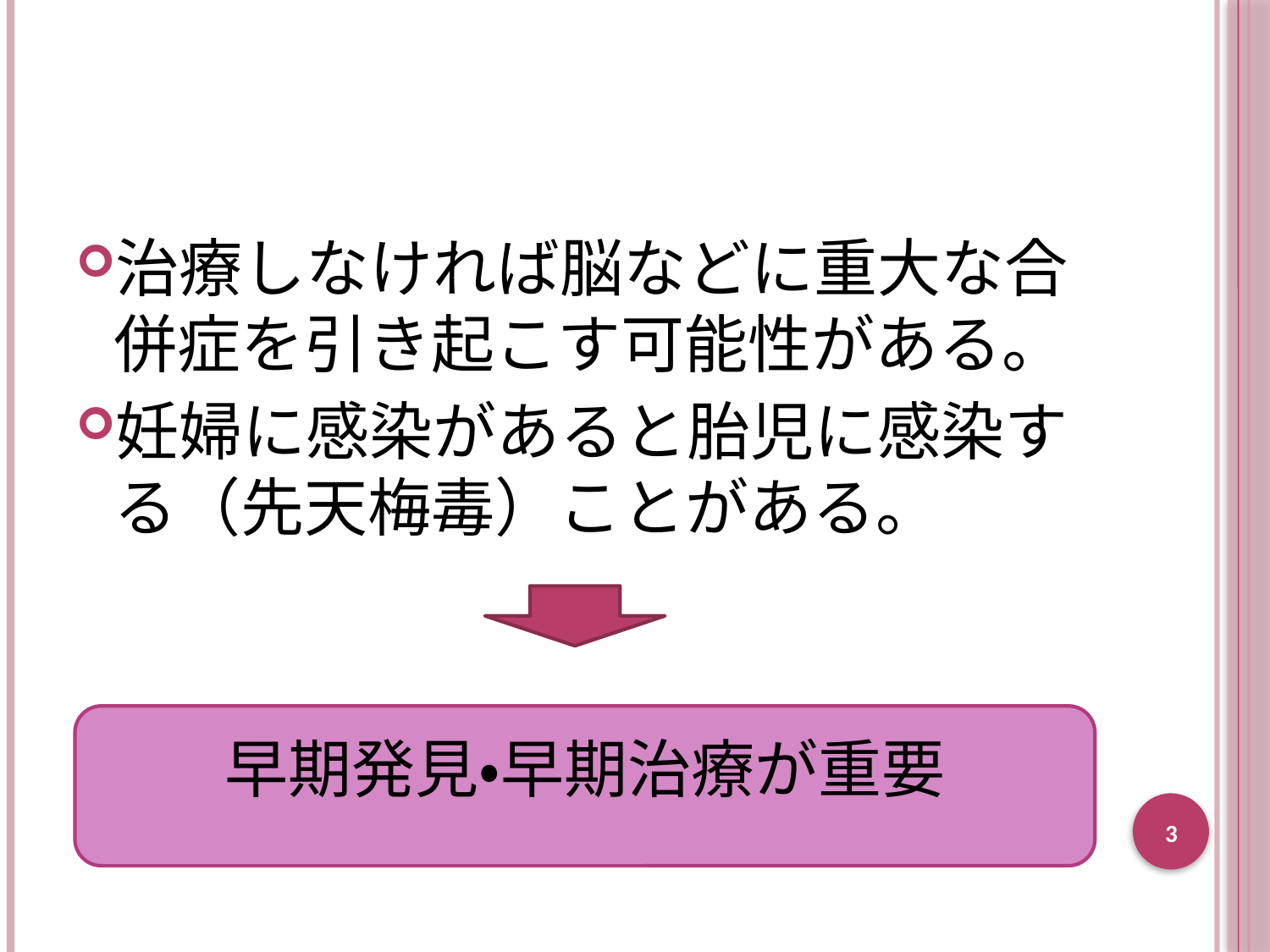

#
治療しなければ脳などに重大な合併症を引き起こす可能性がある。
妊婦に感染があると胎児に感染する（先天梅毒）ことがある。

早期発見・早期治療が重要

3